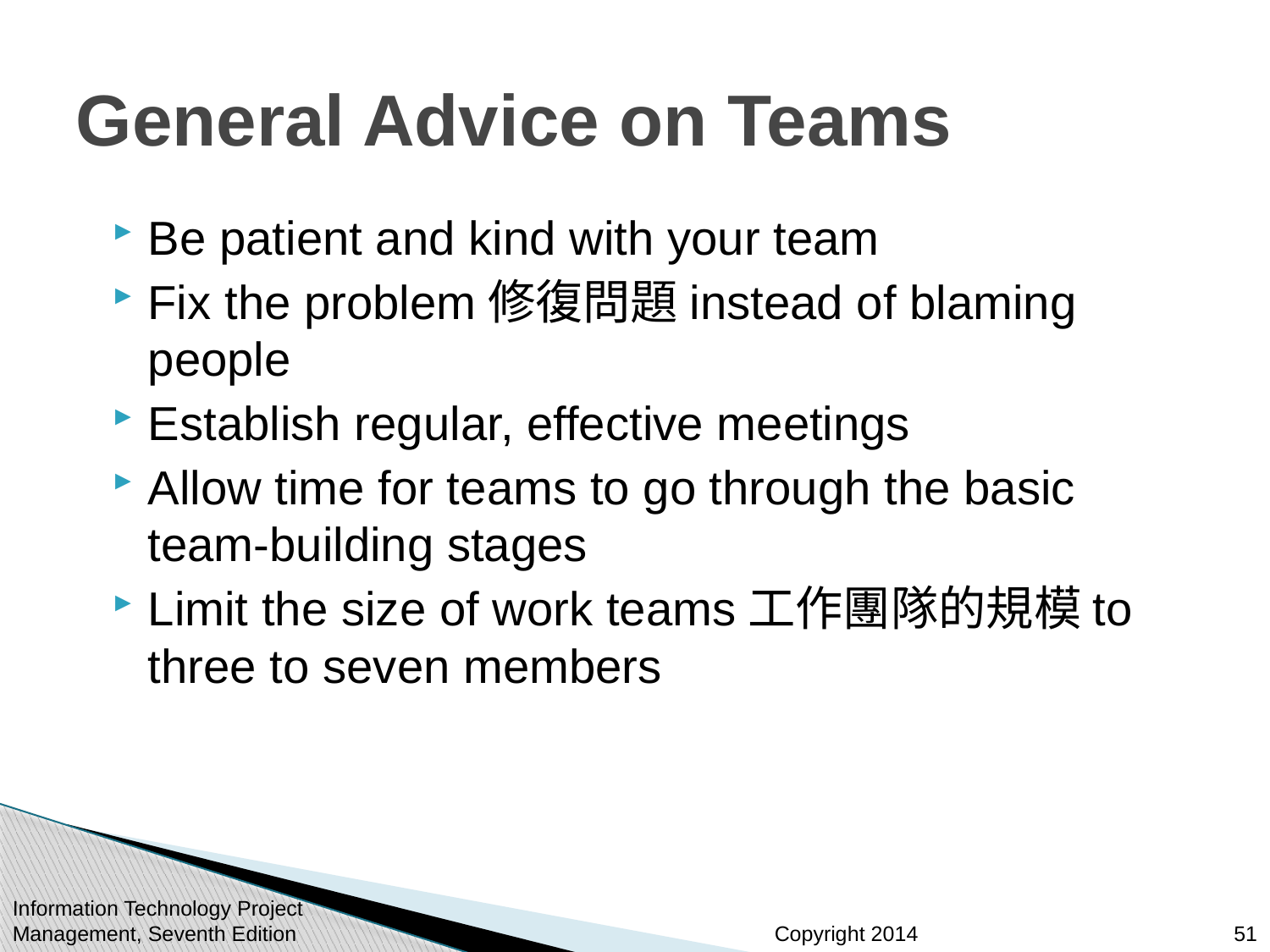

# General Advice on Teams
Be patient and kind with your team
Fix the problem修復問題instead of blaming people
Establish regular, effective meetings
Allow time for teams to go through the basic team-building stages
Limit the size of work teams工作團隊的規模to three to seven members
Information Technology Project Management, Seventh Edition
51